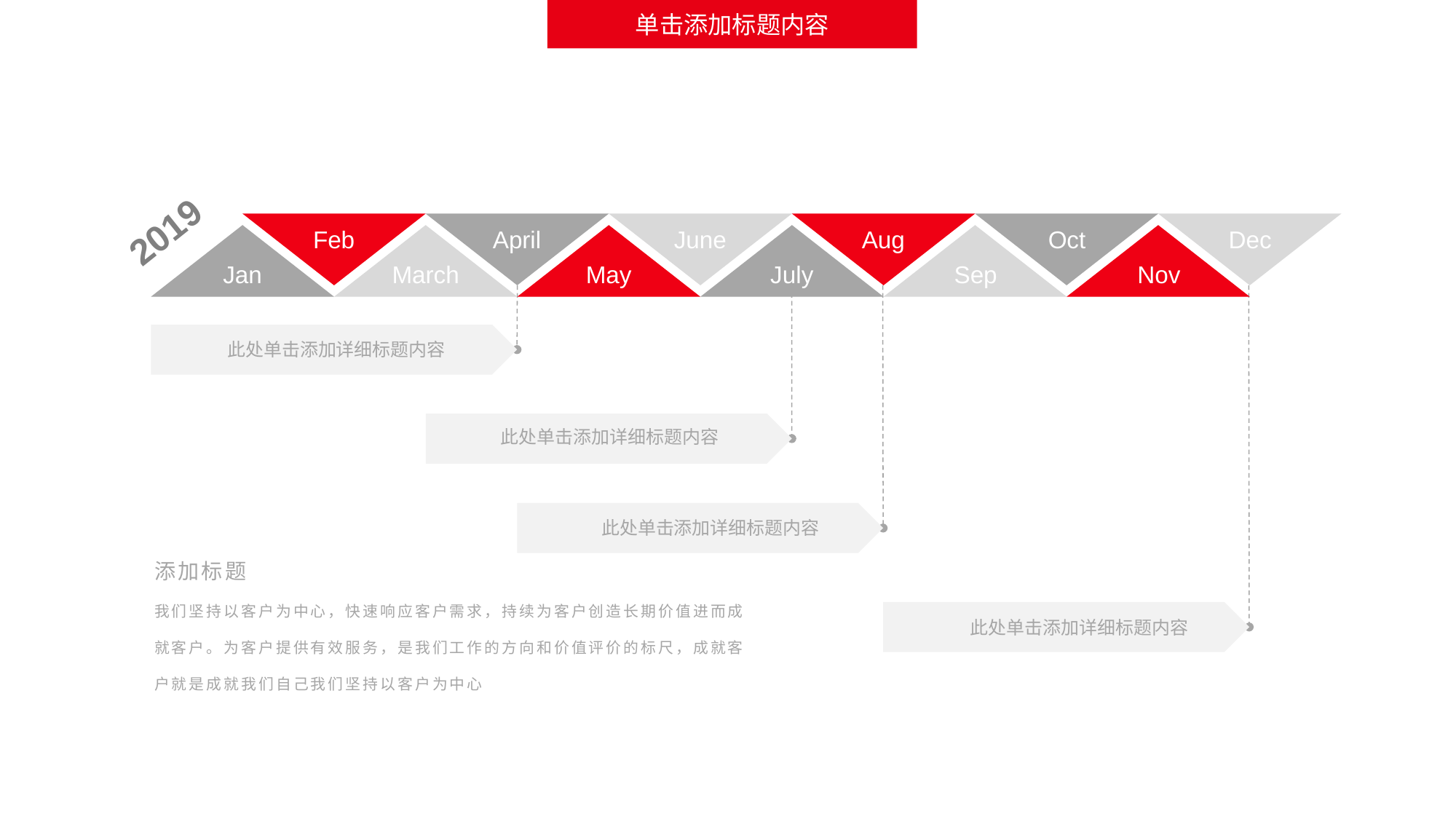

单击添加标题内容
2019

Feb
April
June
Aug
Oct
Dec

Jan
March
May
July
Sep
Nov

此处单击添加详细标题内容

此处单击添加详细标题内容

此处单击添加详细标题内容
添加标题
我们坚持以客户为中心，快速响应客户需求，持续为客户创造长期价值进而成就客户。为客户提供有效服务，是我们工作的方向和价值评价的标尺，成就客户就是成就我们自己我们坚持以客户为中心

此处单击添加详细标题内容